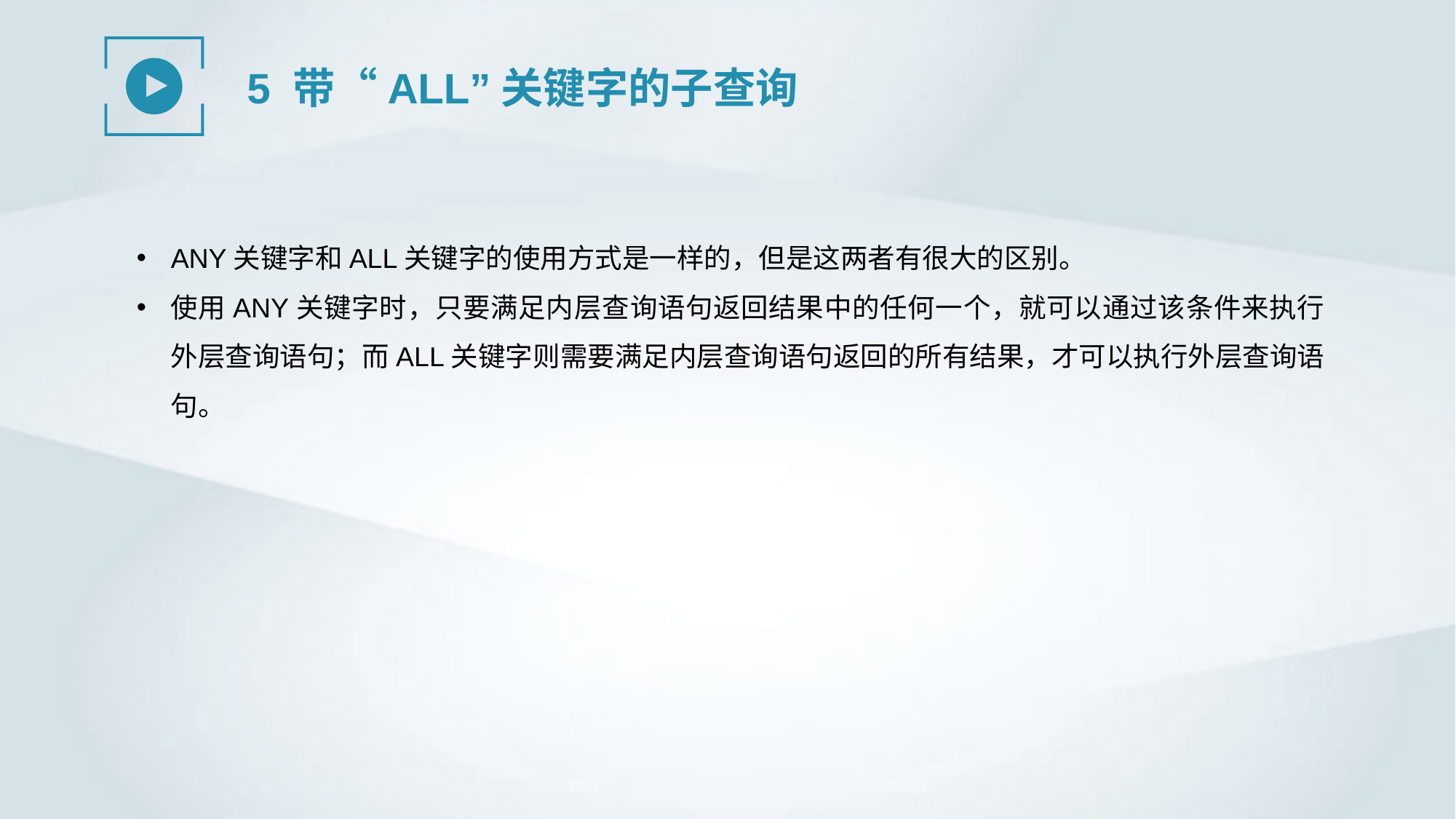

5 带“ALL”关键字的子查询
ANY关键字和ALL关键字的使用方式是一样的，但是这两者有很大的区别。
使用ANY关键字时，只要满足内层查询语句返回结果中的任何一个，就可以通过该条件来执行外层查询语句；而ALL关键字则需要满足内层查询语句返回的所有结果，才可以执行外层查询语句。